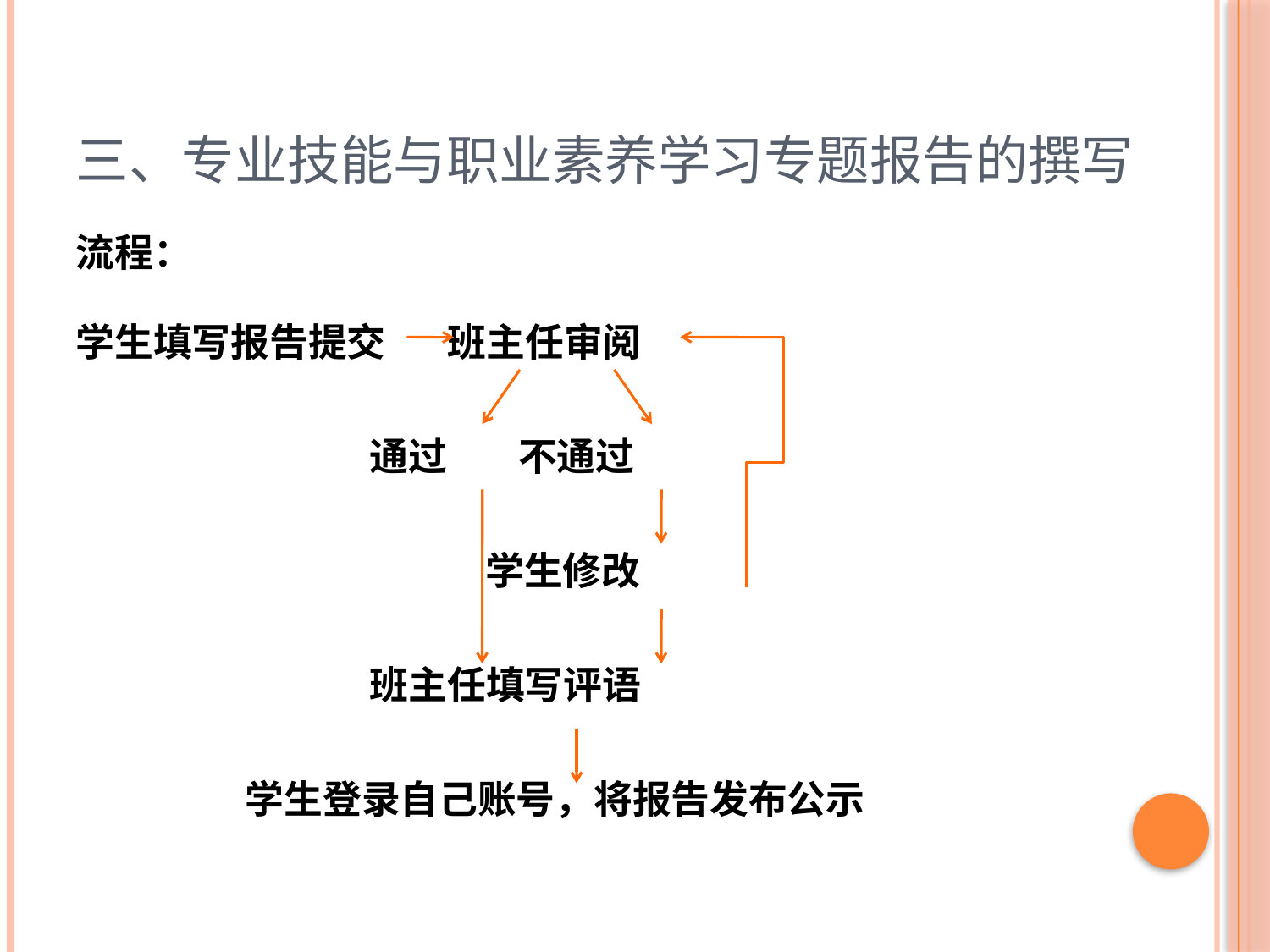

# 三、专业技能与职业素养学习专题报告的撰写
流程：

学生填写报告提交       班主任审阅

                                通过        不通过

                                             学生修改

                                班主任填写评语

                  学生登录自己账号，将报告发布公示